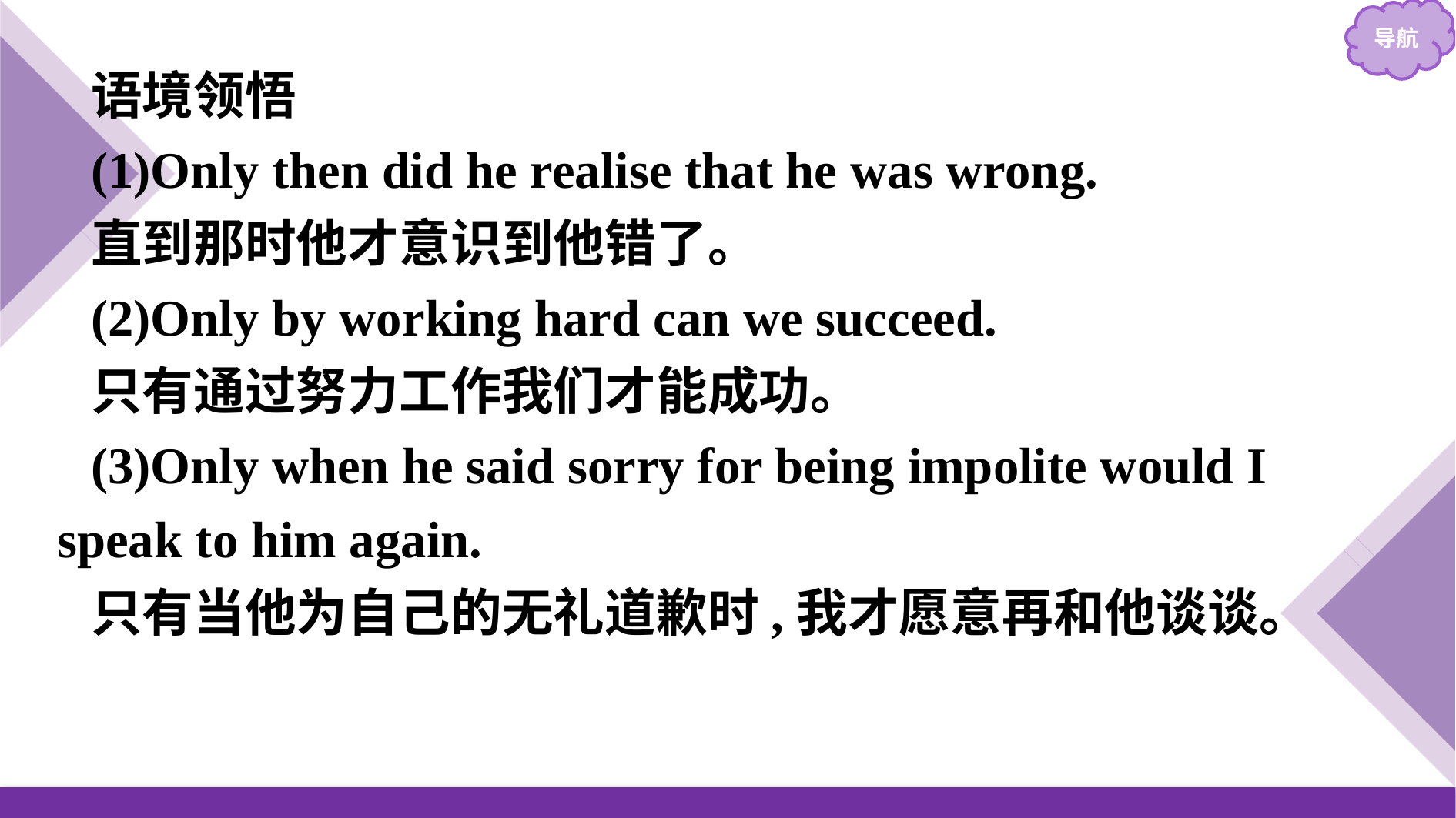

语境领悟
(1)Only then did he realise that he was wrong.
直到那时他才意识到他错了。
(2)Only by working hard can we succeed.
只有通过努力工作我们才能成功。
(3)Only when he said sorry for being impolite would I speak to him again.
只有当他为自己的无礼道歉时,我才愿意再和他谈谈。